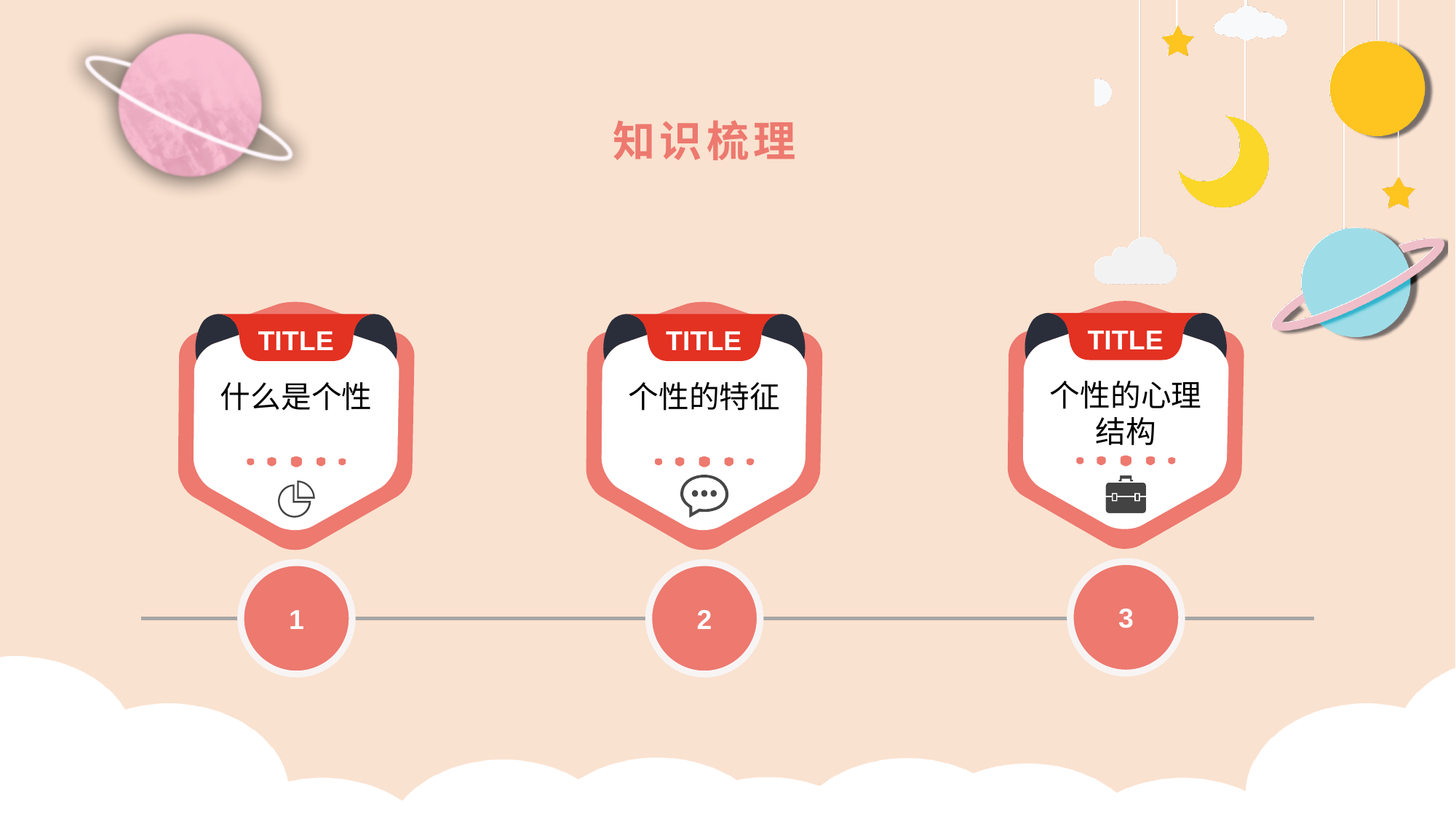

知识梳理

TITLE
TITLE
TITLE
个性的心理结构
什么是个性
个性的特征

3
1
2